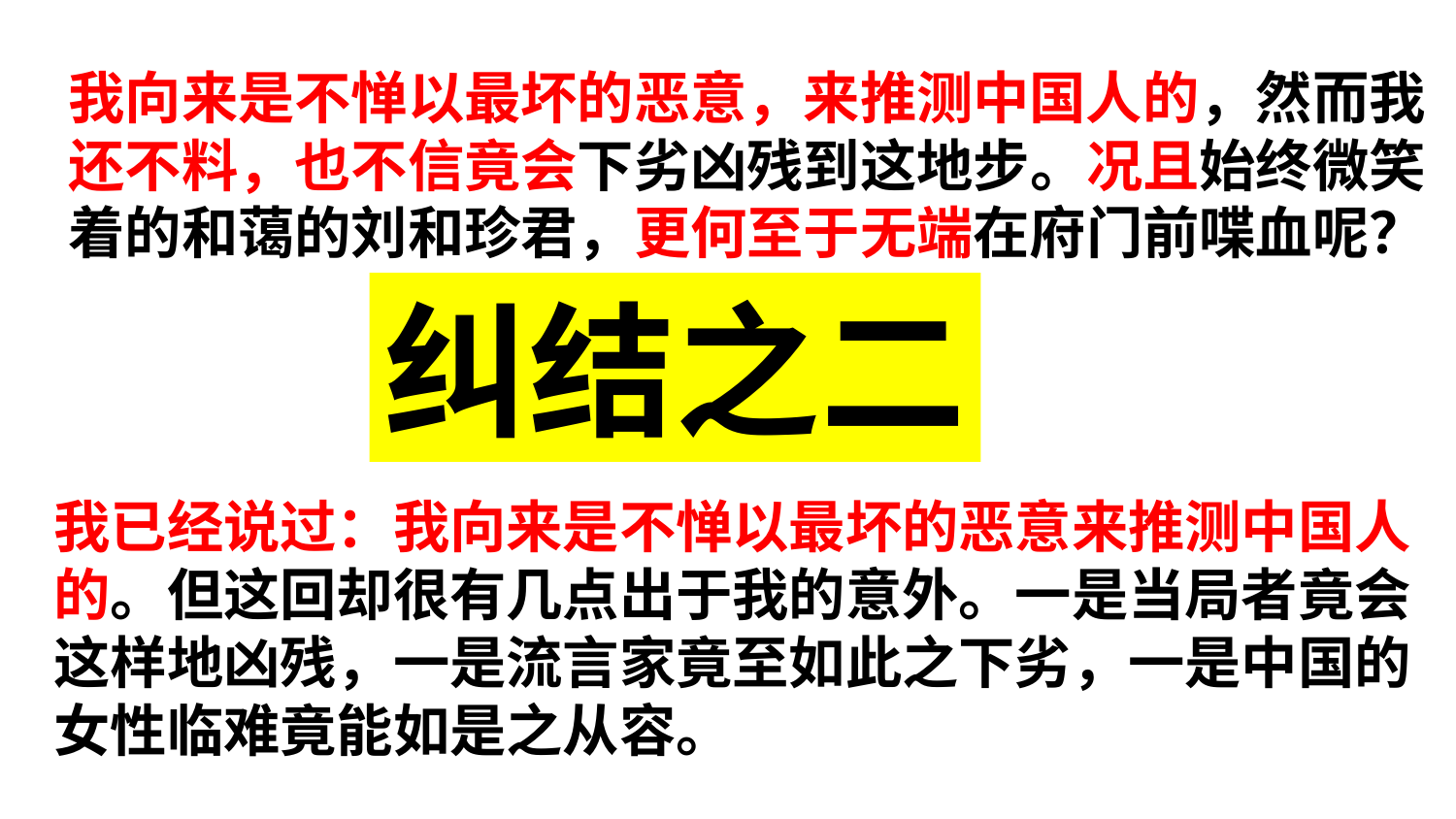

我向来是不惮以最坏的恶意，来推测中国人的，然而我还不料，也不信竟会下劣凶残到这地步。况且始终微笑着的和蔼的刘和珍君，更何至于无端在府门前喋血呢？
纠结之二
我已经说过：我向来是不惮以最坏的恶意来推测中国人的。但这回却很有几点出于我的意外。一是当局者竟会这样地凶残，一是流言家竟至如此之下劣，一是中国的女性临难竟能如是之从容。